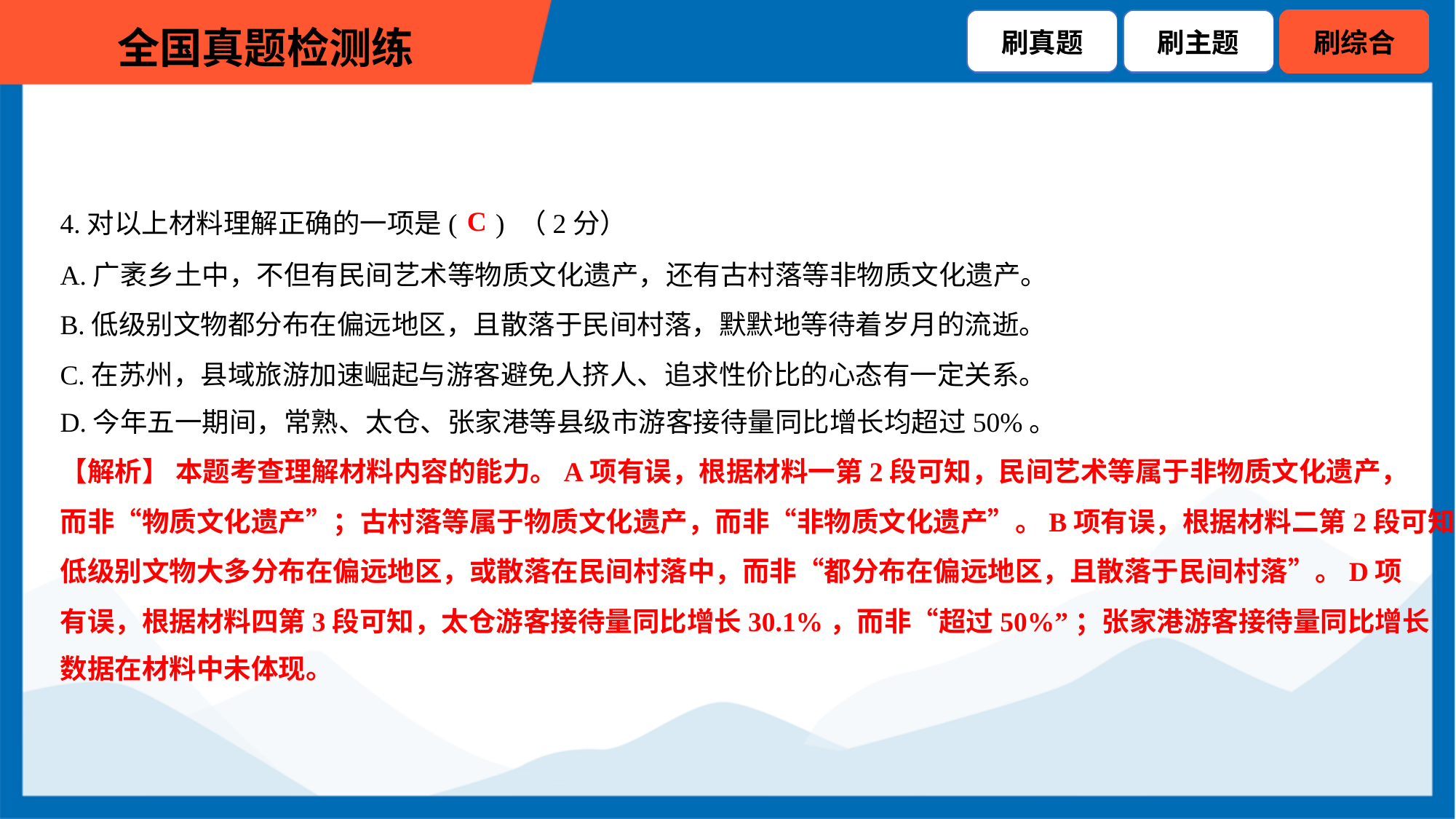

C
4.对以上材料理解正确的一项是(     ) （2分）
A.广袤乡土中，不但有民间艺术等物质文化遗产，还有古村落等非物质文化遗产。
B.低级别文物都分布在偏远地区，且散落于民间村落，默默地等待着岁月的流逝。
C.在苏州，县域旅游加速崛起与游客避免人挤人、追求性价比的心态有一定关系。
D.今年五一期间，常熟、太仓、张家港等县级市游客接待量同比增长均超过50%。
【解析】 本题考查理解材料内容的能力。A项有误，根据材料一第2段可知，民间艺术等属于非物质文化遗产，
而非“物质文化遗产”；古村落等属于物质文化遗产，而非“非物质文化遗产”。B项有误，根据材料二第2段可知，
低级别文物大多分布在偏远地区，或散落在民间村落中，而非“都分布在偏远地区，且散落于民间村落”。D项
有误，根据材料四第3段可知，太仓游客接待量同比增长30.1%，而非“超过50%”；张家港游客接待量同比增长
数据在材料中未体现。